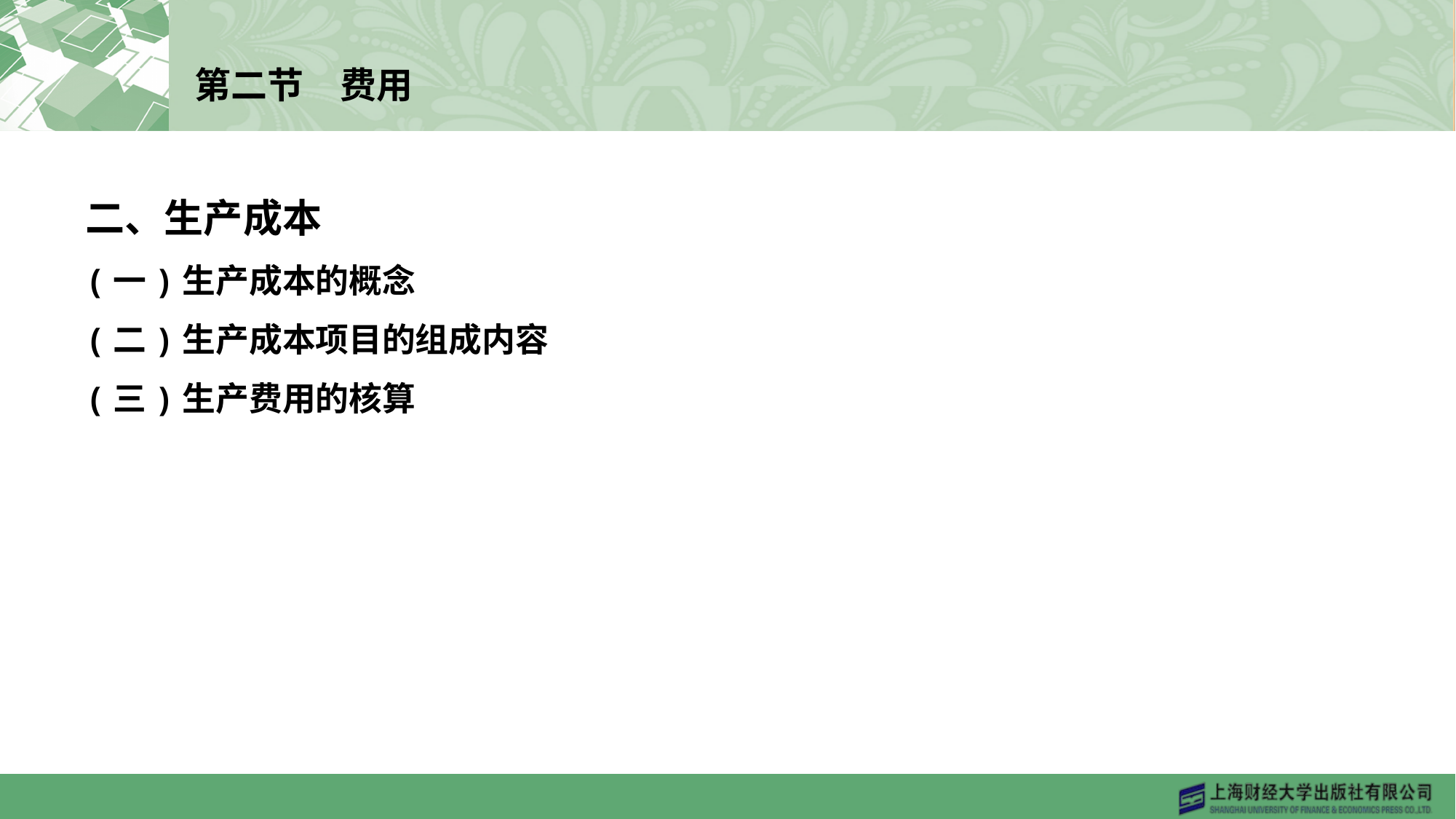

# 第二节　费用
二、生产成本
(一)生产成本的概念
(二)生产成本项目的组成内容
(三)生产费用的核算